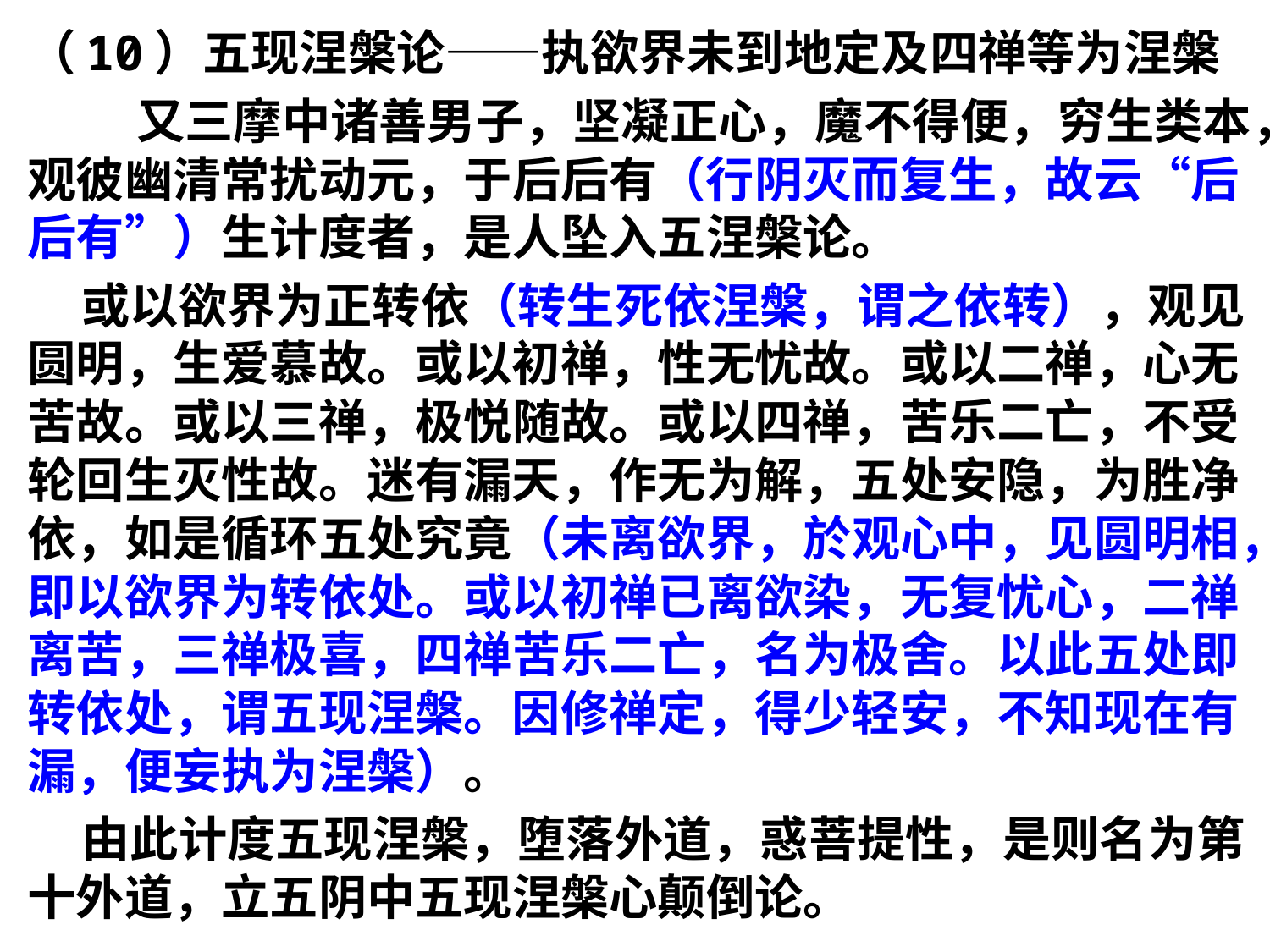

（10）五现涅槃论——执欲界未到地定及四禅等为涅槃
         又三摩中诸善男子，坚凝正心，魔不得便，穷生类本，观彼幽清常扰动元，于后后有（行阴灭而复生，故云“后后有”）生计度者，是人坠入五涅槃论。
    或以欲界为正转依（转生死依涅槃，谓之依转），观见圆明，生爱慕故。或以初禅，性无忧故。或以二禅，心无苦故。或以三禅，极悦随故。或以四禅，苦乐二亡，不受轮回生灭性故。迷有漏天，作无为解，五处安隐，为胜净依，如是循环五处究竟（未离欲界，於观心中，见圆明相，即以欲界为转依处。或以初禅已离欲染，无复忧心，二禅离苦，三禅极喜，四禅苦乐二亡，名为极舍。以此五处即转依处，谓五现涅槃。因修禅定，得少轻安，不知现在有漏，便妄执为涅槃）。
    由此计度五现涅槃，堕落外道，惑菩提性，是则名为第十外道，立五阴中五现涅槃心颠倒论。